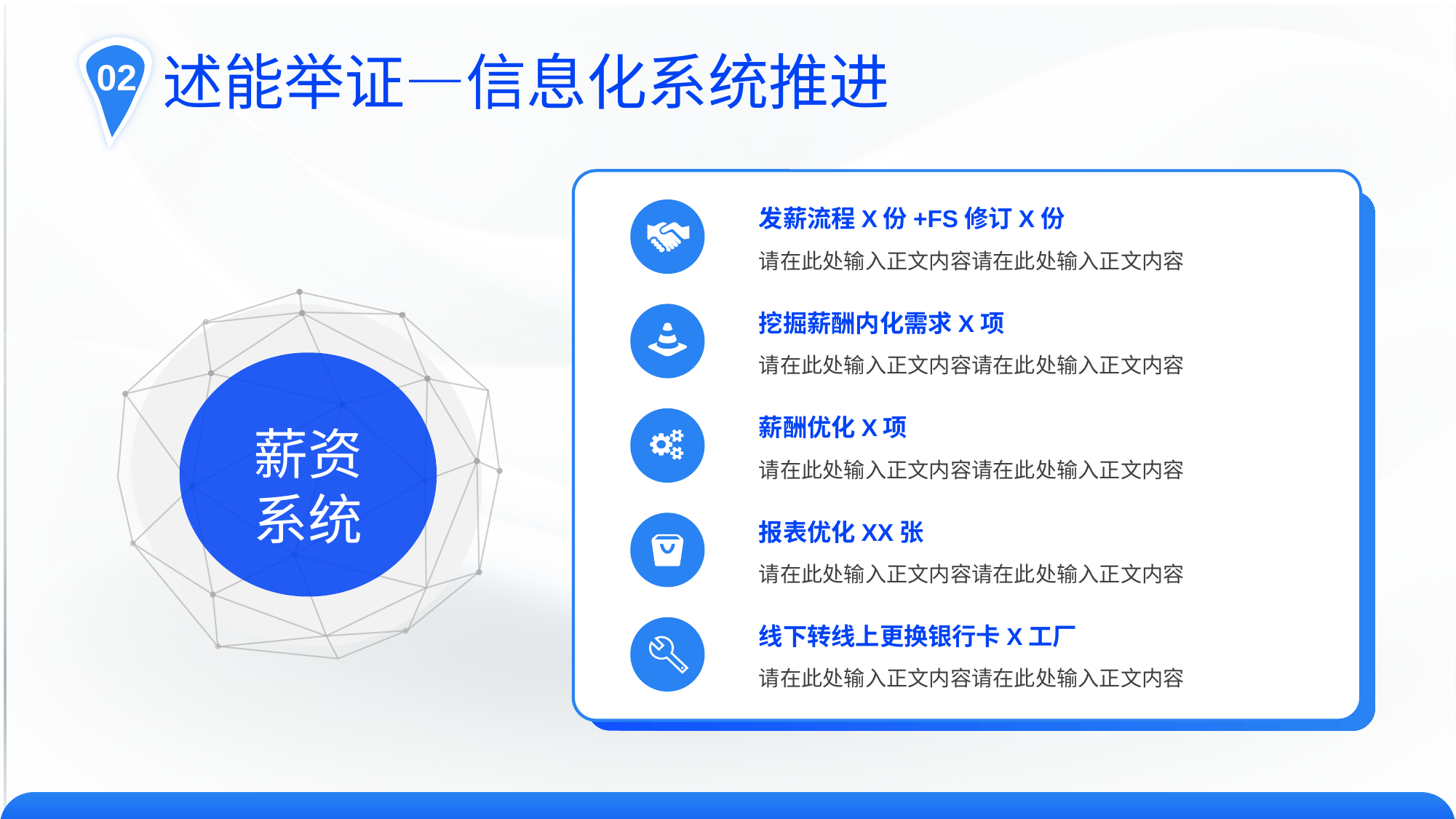

02
述能举证—信息化系统推进

发薪流程X份+FS修订X份
请在此处输入正文内容请在此处输入正文内容

薪资
系统

挖掘薪酬内化需求X项
请在此处输入正文内容请在此处输入正文内容

薪酬优化X项
请在此处输入正文内容请在此处输入正文内容

报表优化XX张
请在此处输入正文内容请在此处输入正文内容

线下转线上更换银行卡X工厂
请在此处输入正文内容请在此处输入正文内容